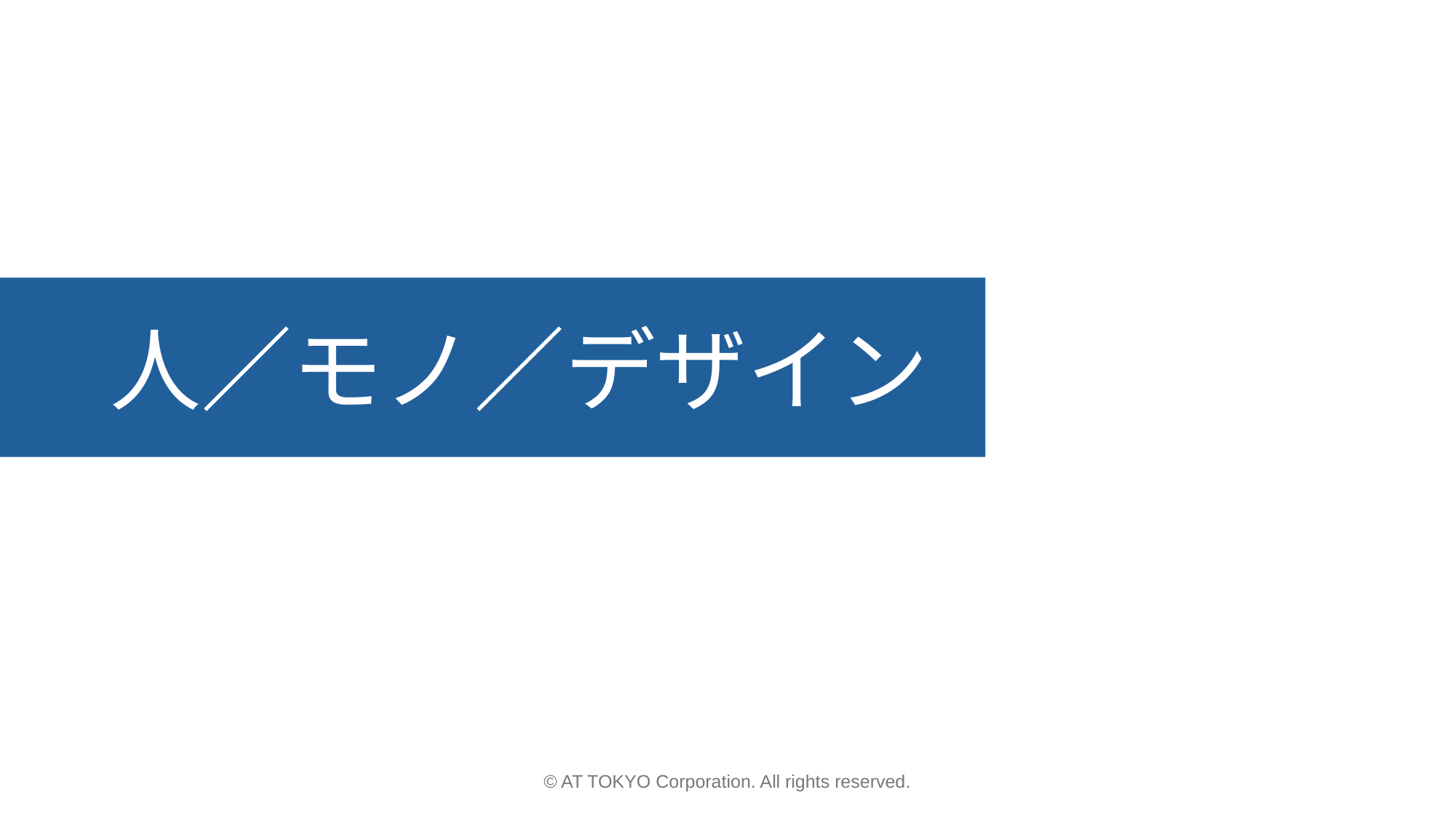

# 人／モノ／デザイン
© AT TOKYO Corporation. All rights reserved.